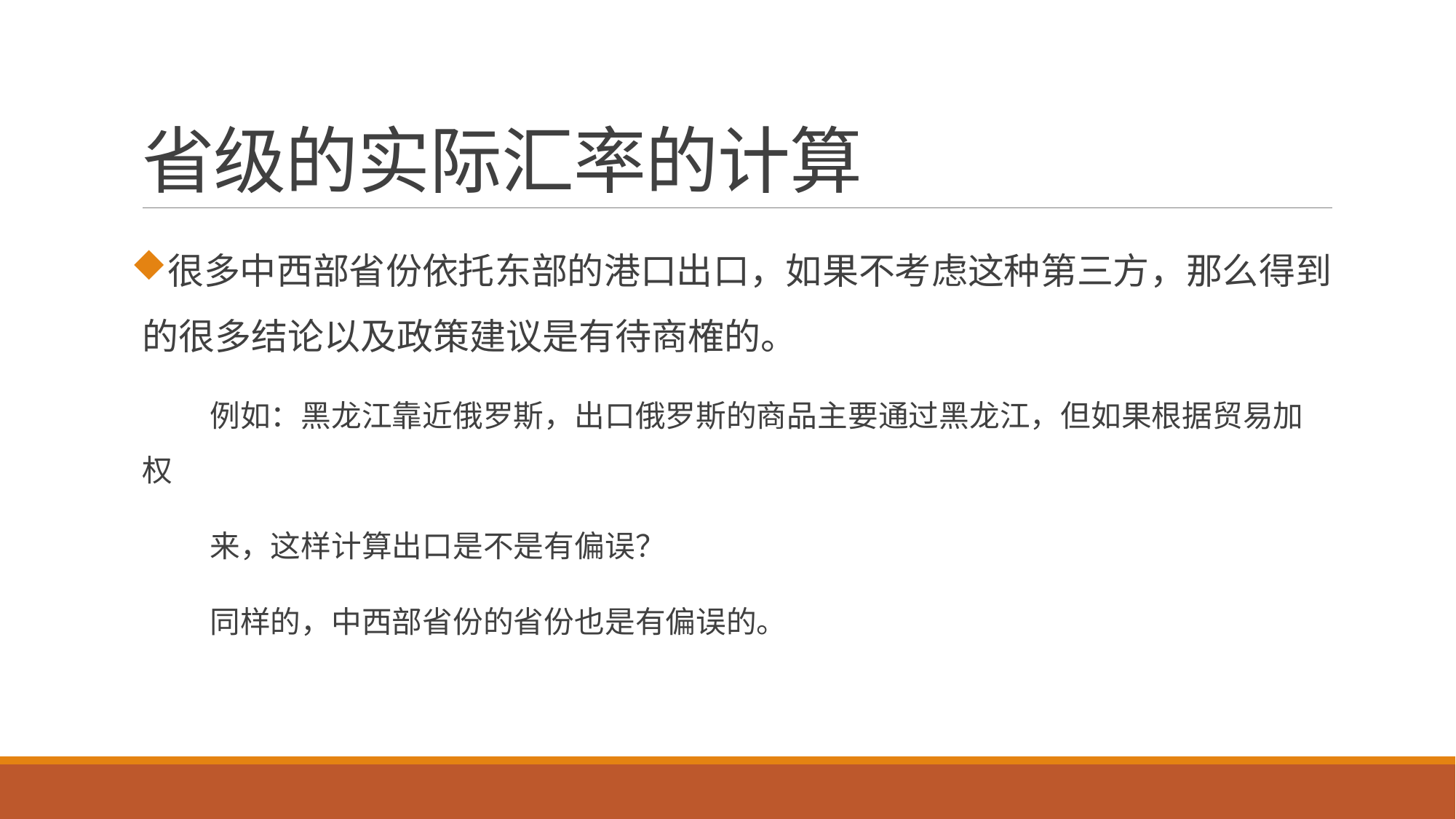

# 省级的实际汇率的计算
很多中西部省份依托东部的港口出口，如果不考虑这种第三方，那么得到的很多结论以及政策建议是有待商榷的。
         例如：黑龙江靠近俄罗斯，出口俄罗斯的商品主要通过黑龙江，但如果根据贸易加权
         来，这样计算出口是不是有偏误？
         同样的，中西部省份的省份也是有偏误的。